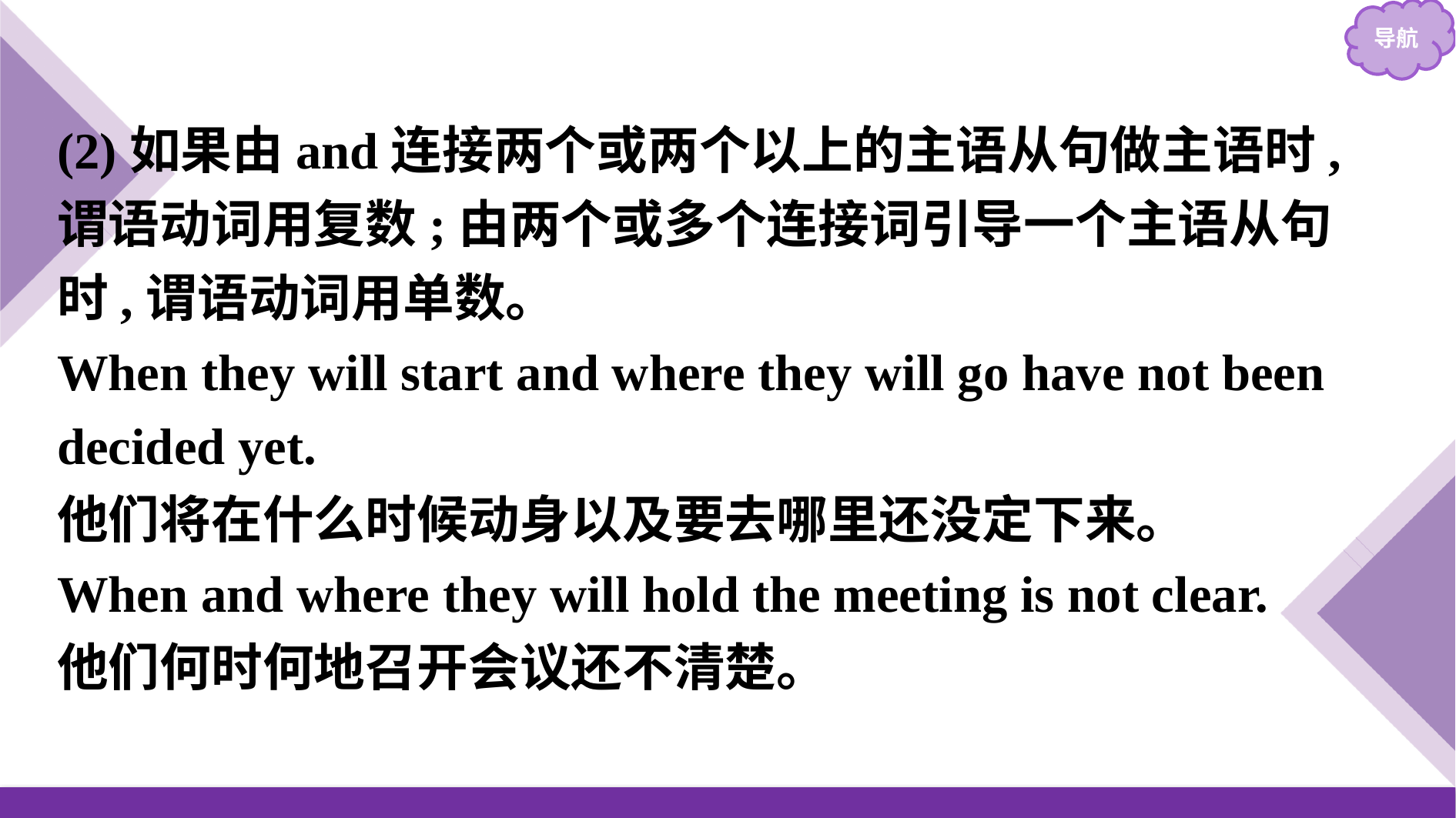

(2)如果由and连接两个或两个以上的主语从句做主语时,谓语动词用复数;由两个或多个连接词引导一个主语从句时,谓语动词用单数。
When they will start and where they will go have not been decided yet.
他们将在什么时候动身以及要去哪里还没定下来。
When and where they will hold the meeting is not clear.
他们何时何地召开会议还不清楚。